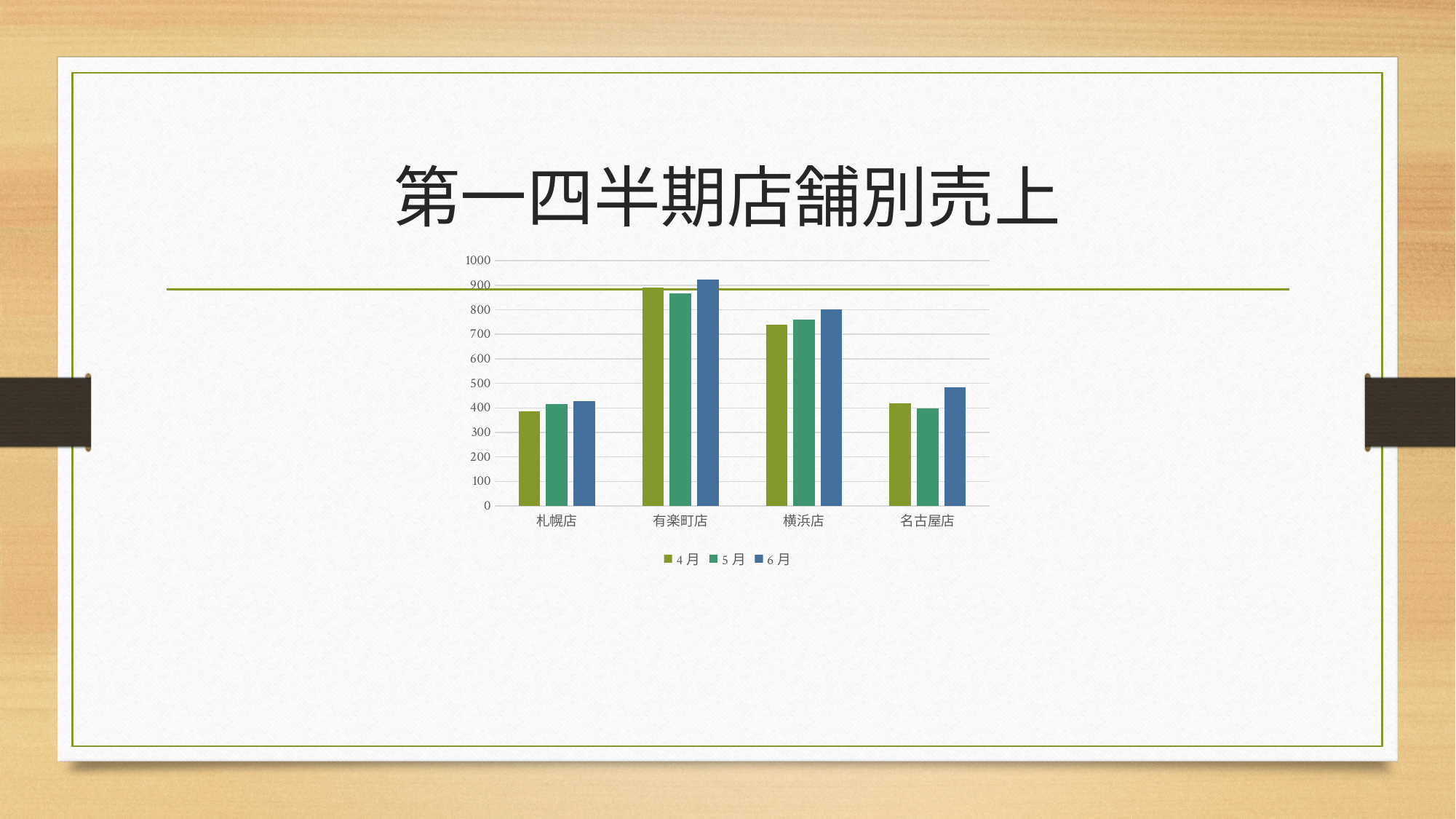

# 第一四半期店舗別売上

### Chart

| Category | 4月 | 5月 | 6月 |
|---|---|---|---|
| 札幌店 | 385.0 | 415.0 | 429.0 |
| 有楽町店 | 890.0 | 867.0 | 923.0 |
| 横浜店 | 739.0 | 759.0 | 802.0 |
| 名古屋店 | 419.0 | 398.0 | 483.0 |